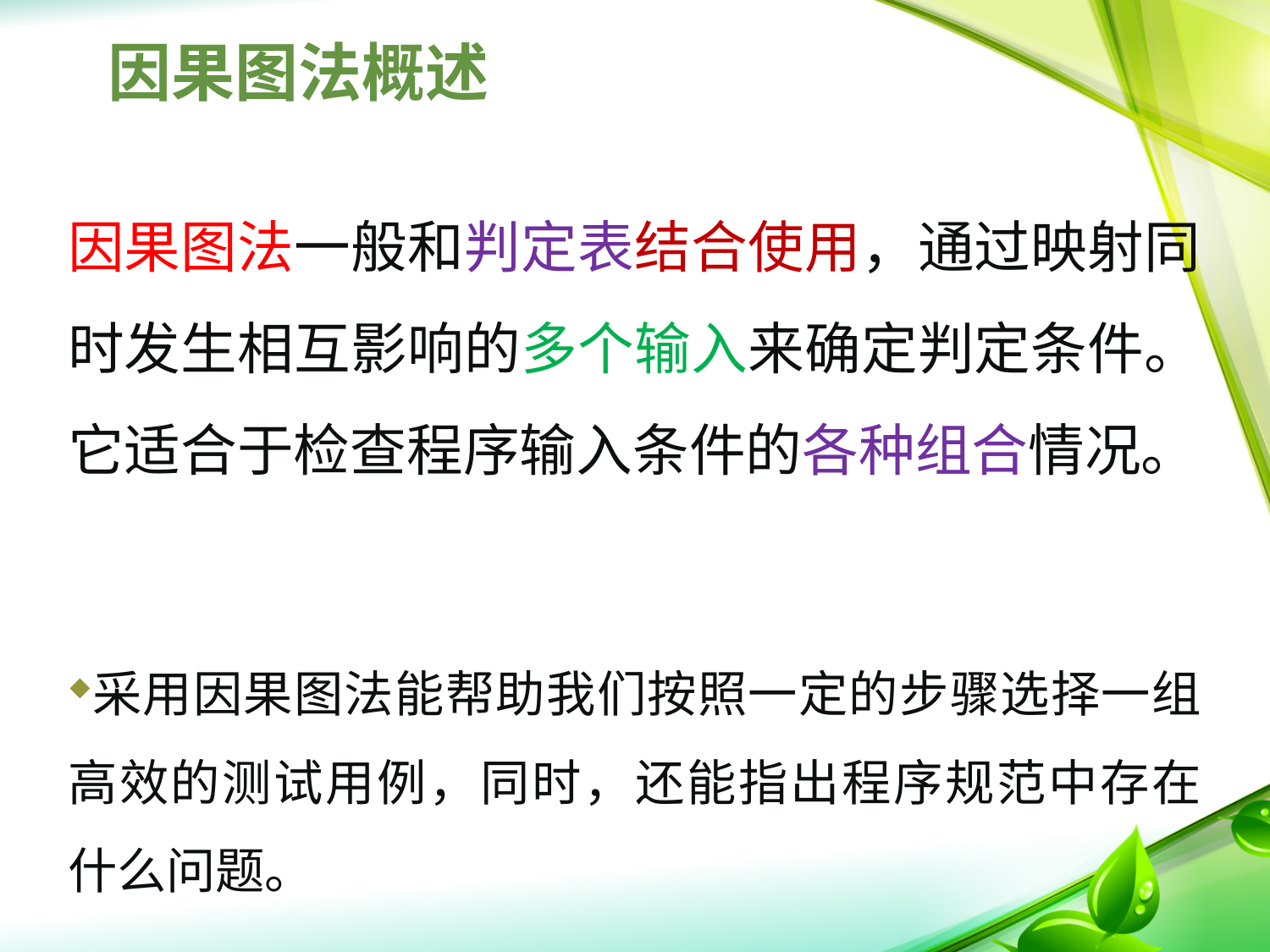

# 因果图法概述
因果图法一般和判定表结合使用，通过映射同时发生相互影响的多个输入来确定判定条件。它适合于检查程序输入条件的各种组合情况。

采用因果图法能帮助我们按照一定的步骤选择一组高效的测试用例，同时，还能指出程序规范中存在什么问题。